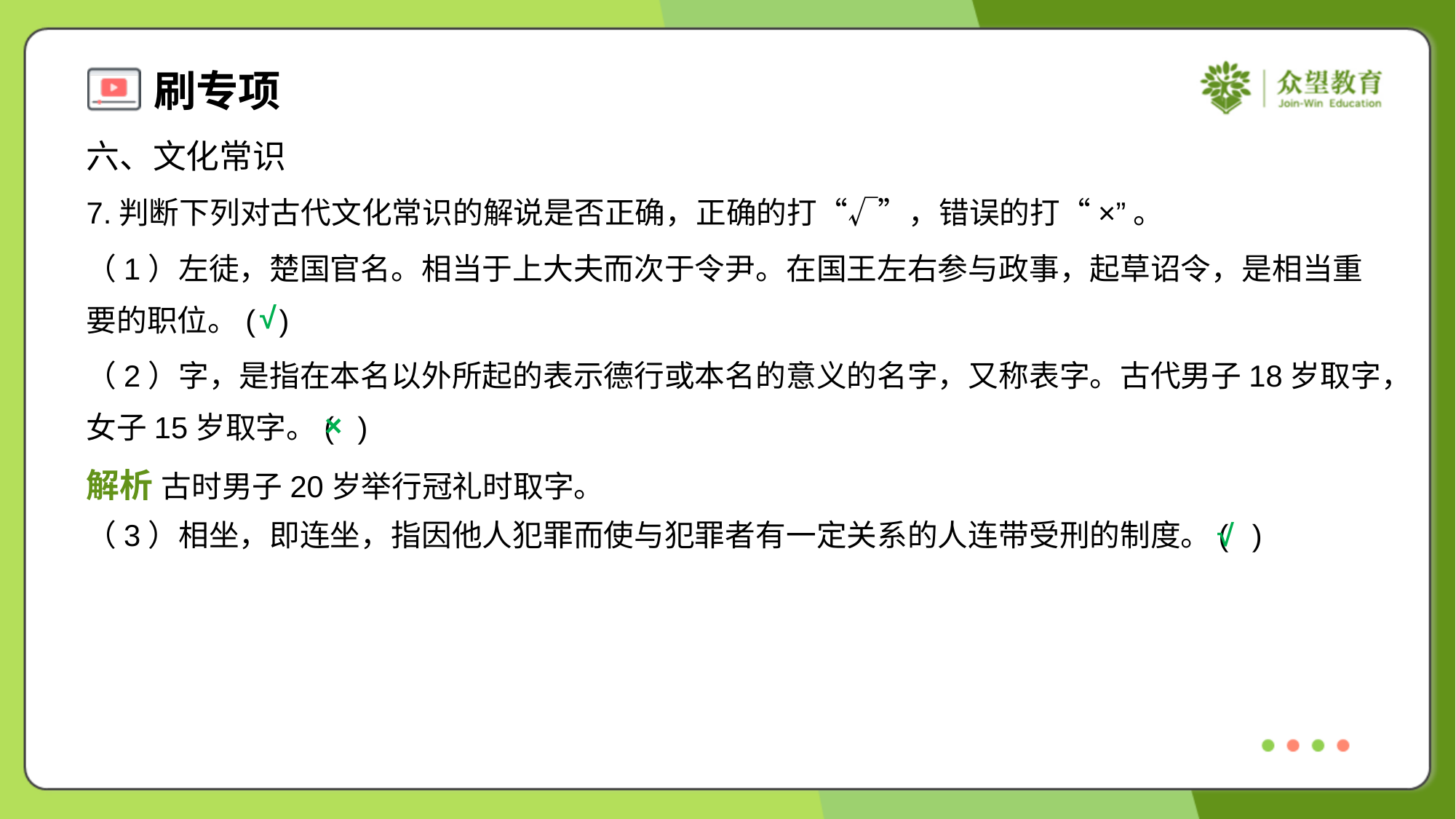

六、文化常识
7.判断下列对古代文化常识的解说是否正确，正确的打“√”，错误的打“×”。
（1）左徒，楚国官名。相当于上大夫而次于令尹。在国王左右参与政事，起草诏令，是相当重
要的职位。(   )
√
（2）字，是指在本名以外所起的表示德行或本名的意义的名字，又称表字。古代男子18岁取字，
女子15岁取字。(   )
×
解析 古时男子20岁举行冠礼时取字。
（3）相坐，即连坐，指因他人犯罪而使与犯罪者有一定关系的人连带受刑的制度。(   )
√